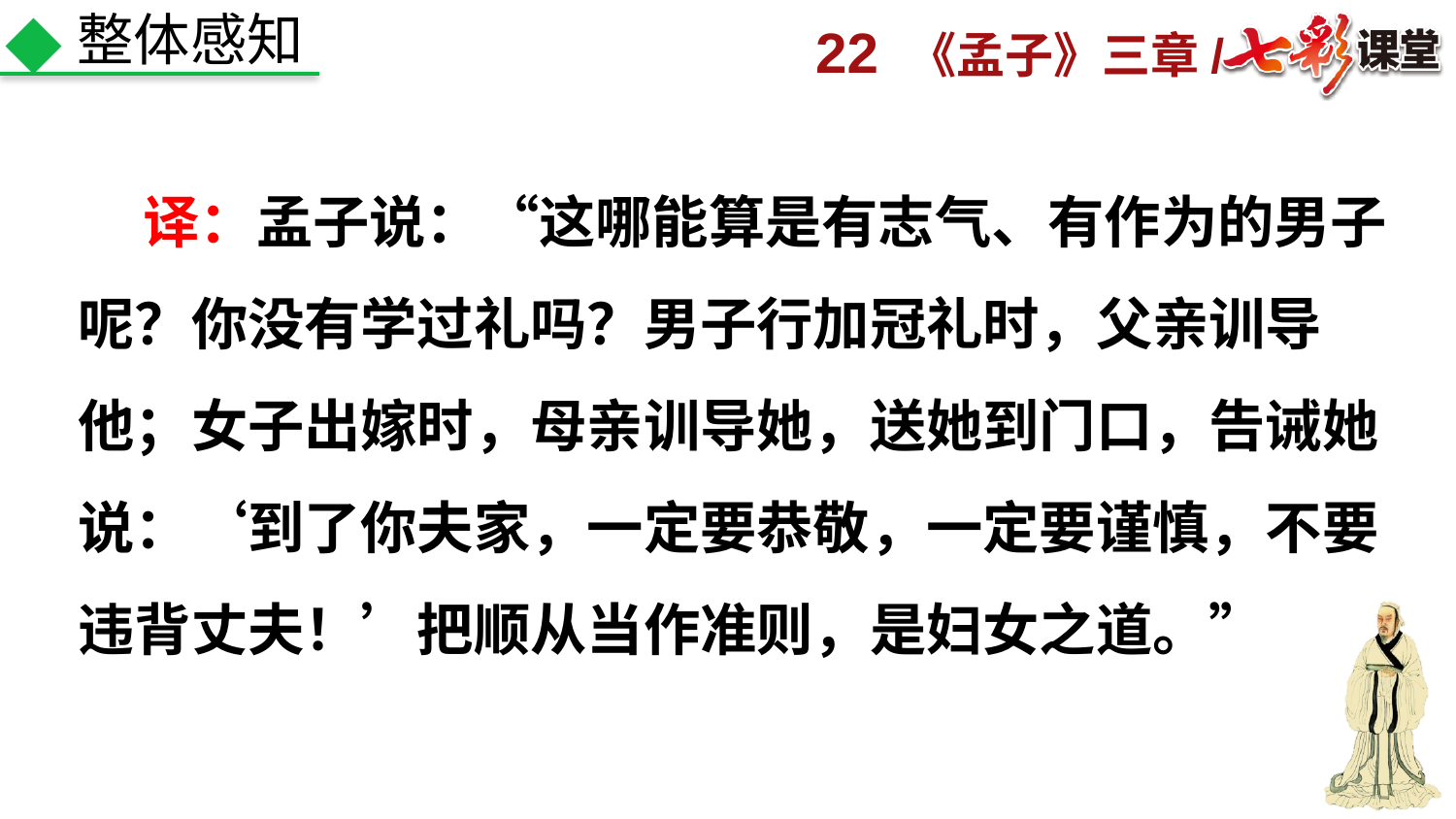

整体感知

    译：孟子说：“这哪能算是有志气、有作为的男子呢？你没有学过礼吗？男子行加冠礼时，父亲训导他；女子出嫁时，母亲训导她，送她到门口，告诫她说：‘到了你夫家，一定要恭敬，一定要谨慎，不要违背丈夫！’把顺从当作准则，是妇女之道。”